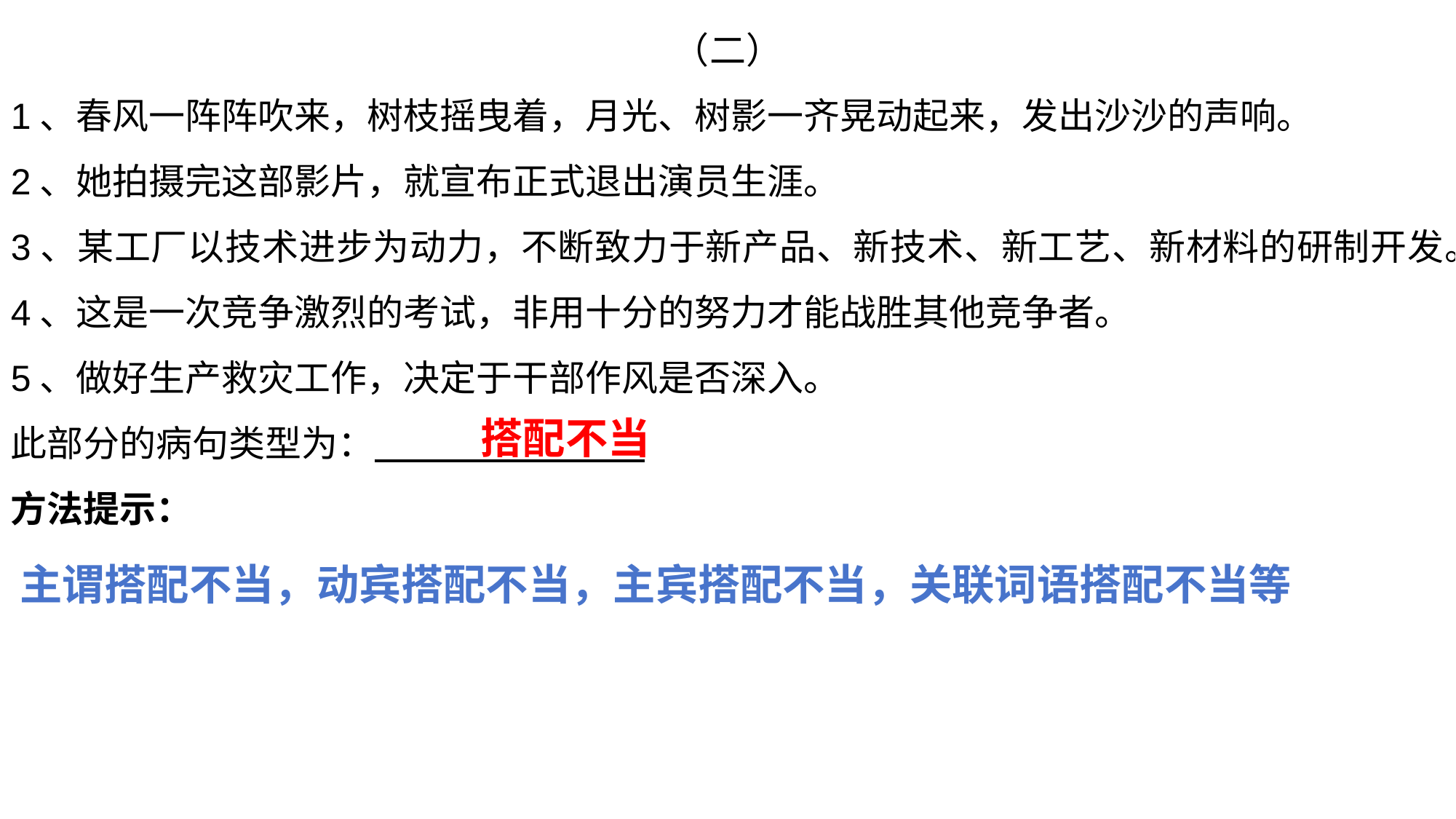

（二）
1、春风一阵阵吹来，树枝摇曳着，月光、树影一齐晃动起来，发出沙沙的声响。
2、她拍摄完这部影片，就宣布正式退出演员生涯。
3、某工厂以技术进步为动力，不断致力于新产品、新技术、新工艺、新材料的研制开发。
4、这是一次竞争激烈的考试，非用十分的努力才能战胜其他竞争者。
5、做好生产救灾工作，决定于干部作风是否深入。
此部分的病句类型为：
方法提示：
搭配不当
主谓搭配不当，动宾搭配不当，主宾搭配不当，关联词语搭配不当等